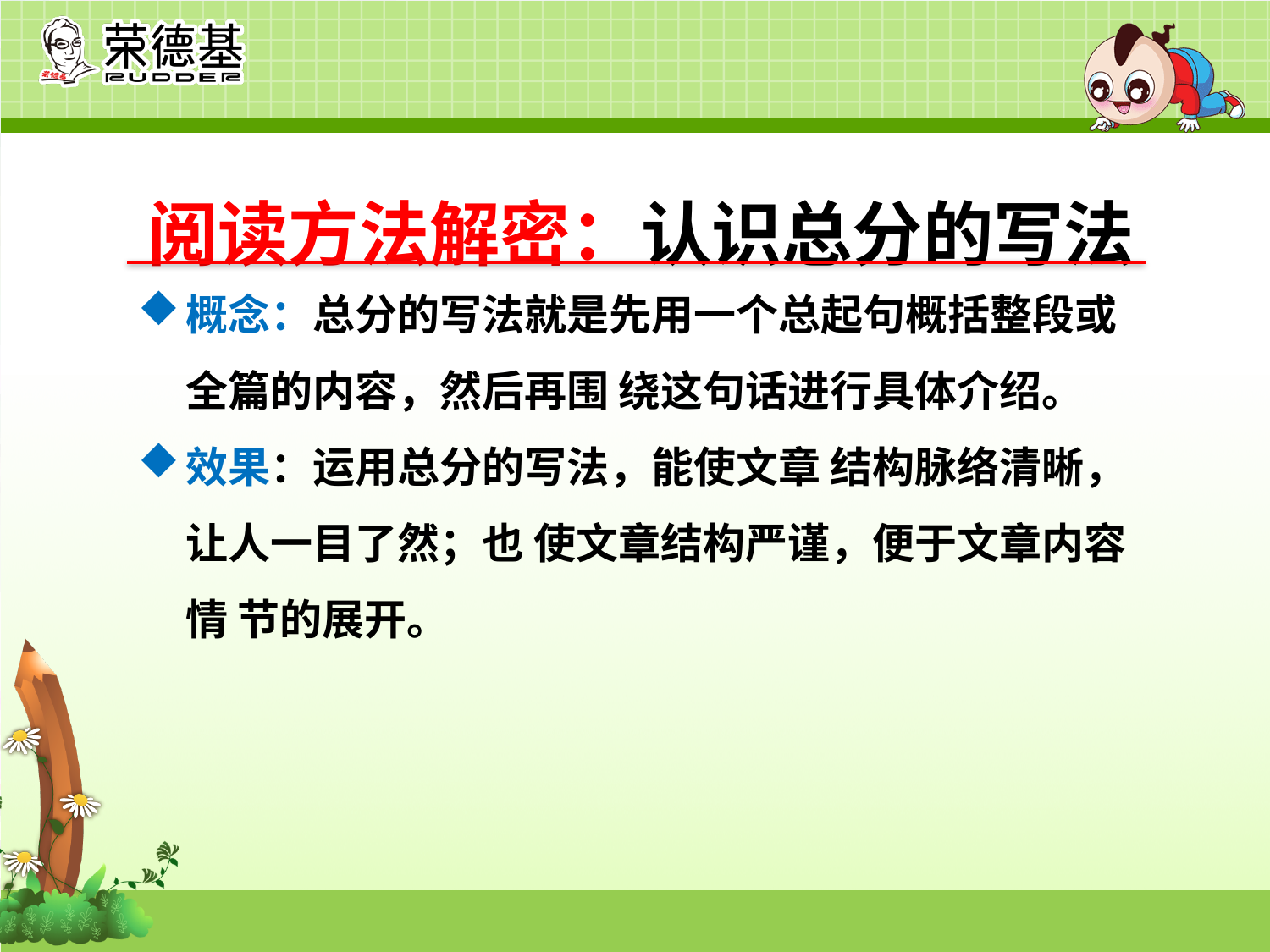

阅读方法解密：认识总分的写法
概念：总分的写法就是先用一个总起句概括整段或全篇的内容，然后再围 绕这句话进行具体介绍。
效果：运用总分的写法，能使文章 结构脉络清晰，让人一目了然；也 使文章结构严谨，便于文章内容情 节的展开。